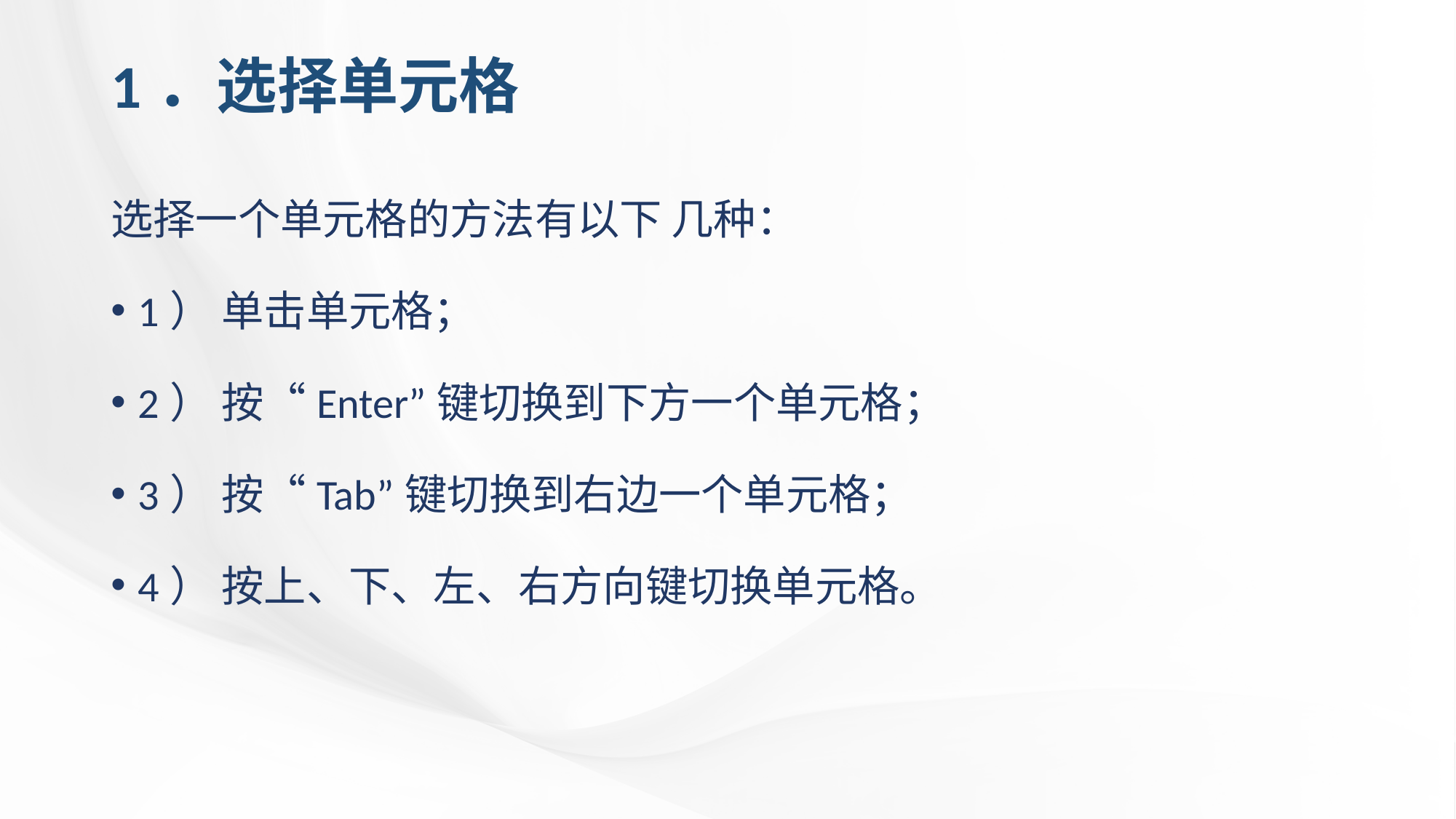

# 1．选择单元格
选择一个单元格的方法有以下 几种：
1） 单击单元格；
2） 按“Enter”键切换到下方一个单元格；
3） 按“Tab”键切换到右边一个单元格；
4） 按上、下、左、右方向键切换单元格。